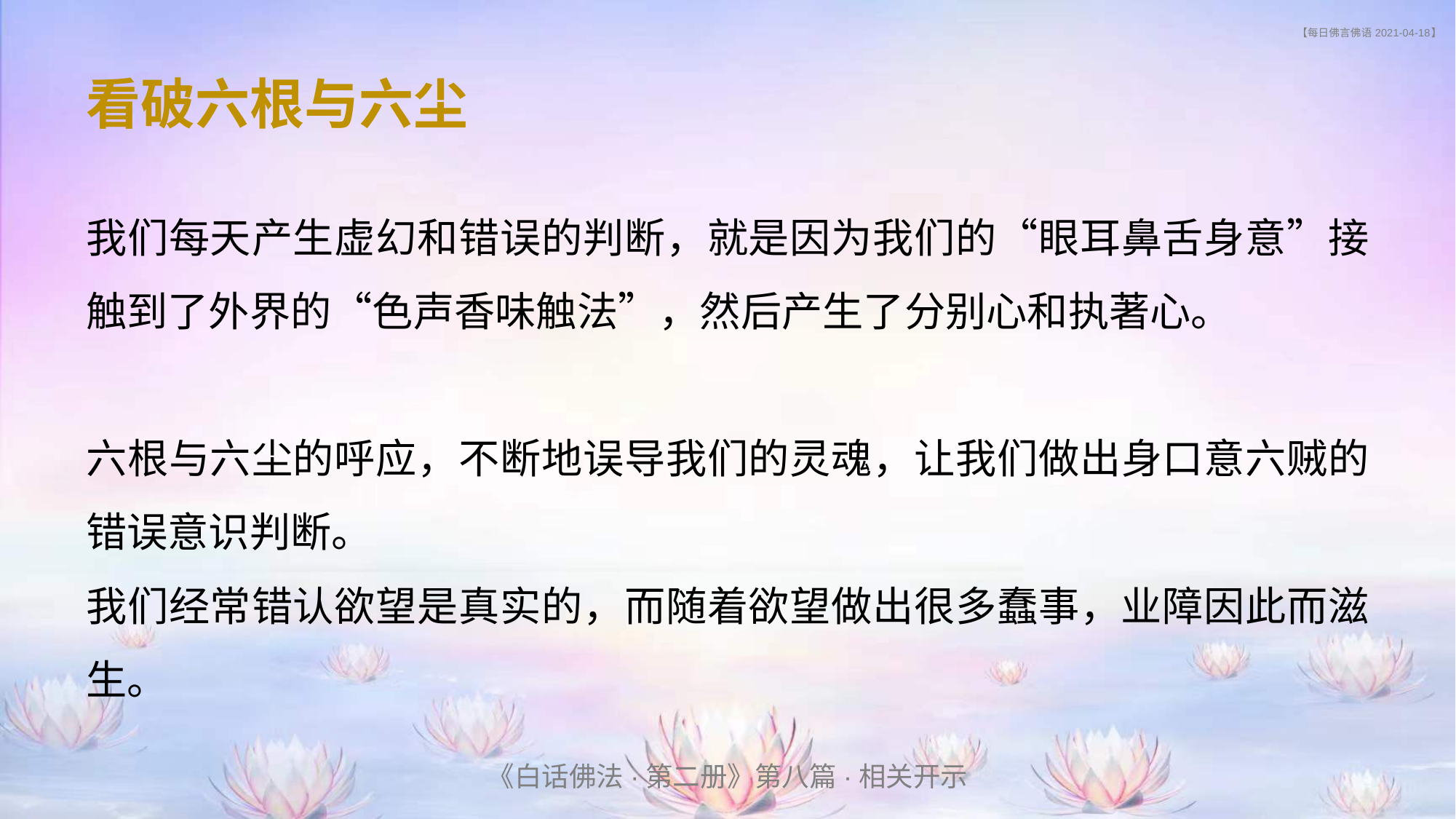

# 【每日佛言佛语 2021-04-18】
看破六根与六尘
我们每天产生虚幻和错误的判断，就是因为我们的“眼耳鼻舌身意”接触到了外界的“色声香味触法”，然后产生了分别心和执著心。

六根与六尘的呼应，不断地误导我们的灵魂，让我们做出身口意六贼的错误意识判断。
我们经常错认欲望是真实的，而随着欲望做出很多蠢事，业障因此而滋生。

《白话佛法·第二册》第八篇·相关开示